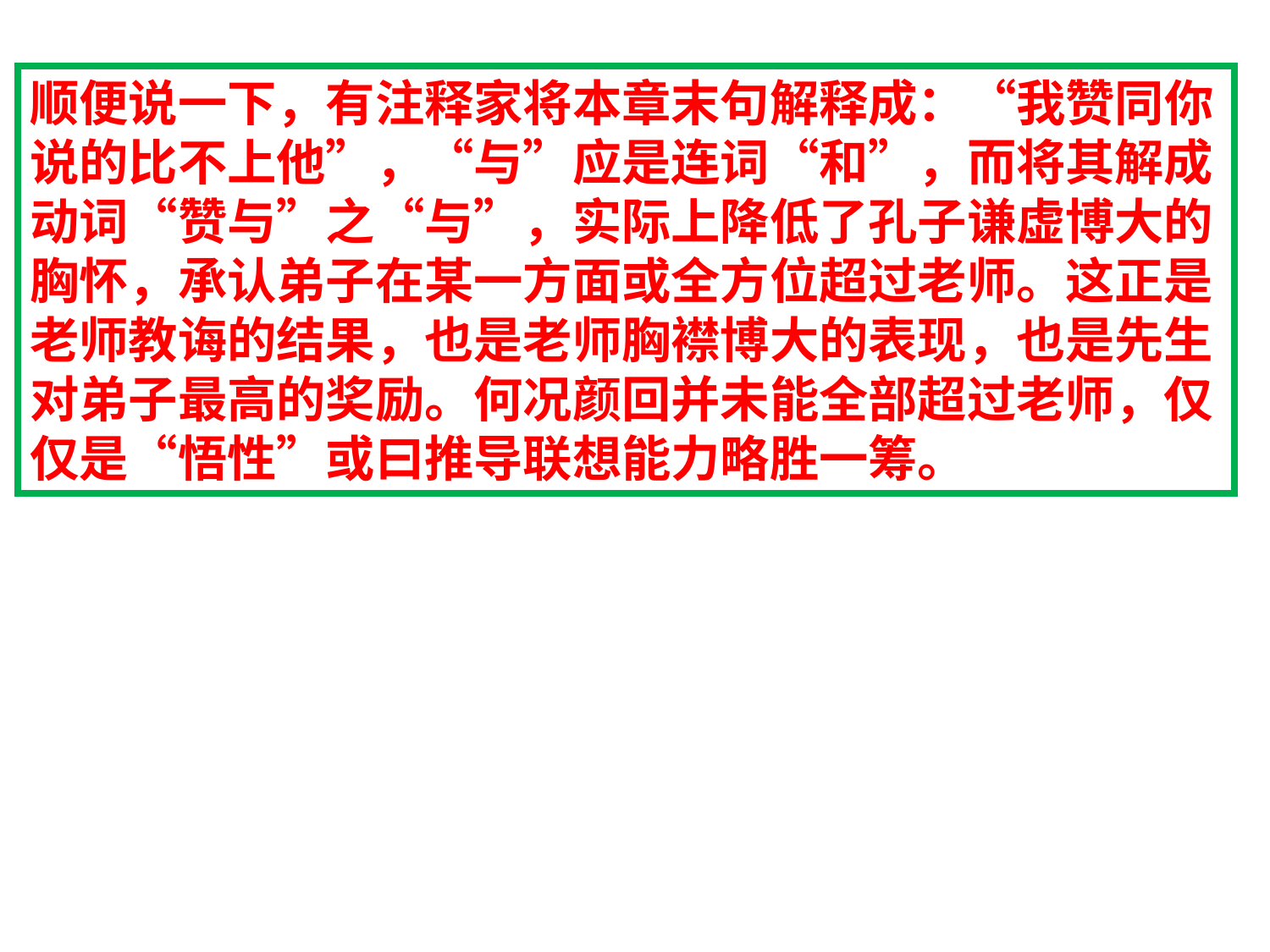

顺便说一下，有注释家将本章末句解释成：“我赞同你说的比不上他”，“与”应是连词“和”，而将其解成动词“赞与”之“与”，实际上降低了孔子谦虚博大的胸怀，承认弟子在某一方面或全方位超过老师。这正是老师教诲的结果，也是老师胸襟博大的表现，也是先生对弟子最高的奖励。何况颜回并未能全部超过老师，仅仅是“悟性”或曰推导联想能力略胜一筹。